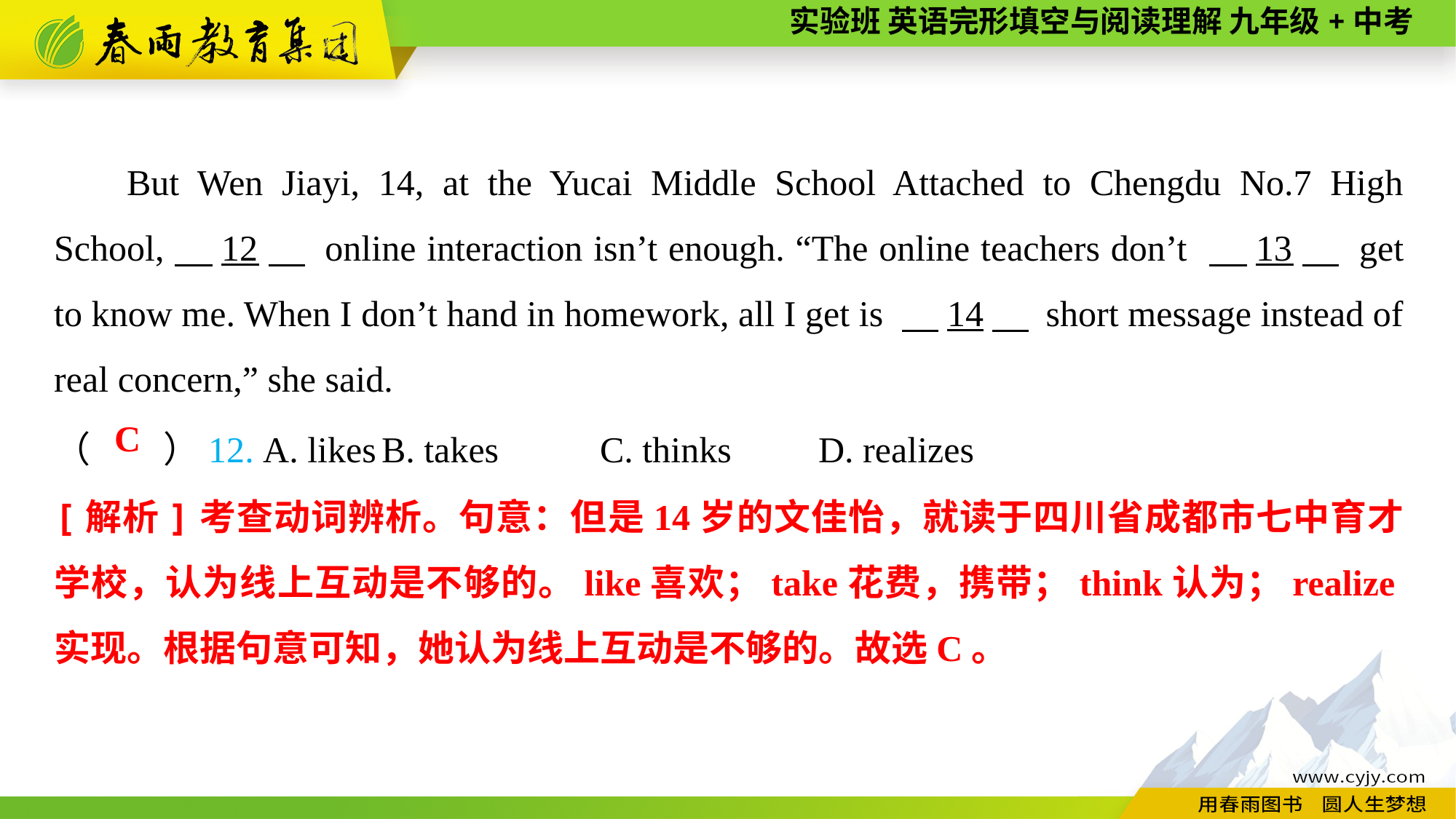

But Wen Jiayi, 14, at the Yucai Middle School Attached to Chengdu No.7 High School,　12　 online interaction isn’t enough. “The online teachers don’t 　13　 get to know me. When I don’t hand in homework, all I get is 　14　 short message instead of real concern,” she said.
（　　）12. A. likes	B. takes	C. thinks	D. realizes
C
[解析]考查动词辨析。句意：但是14岁的文佳怡，就读于四川省成都市七中育才学校，认为线上互动是不够的。like喜欢；take花费，携带；think认为；realize实现。根据句意可知，她认为线上互动是不够的。故选C。